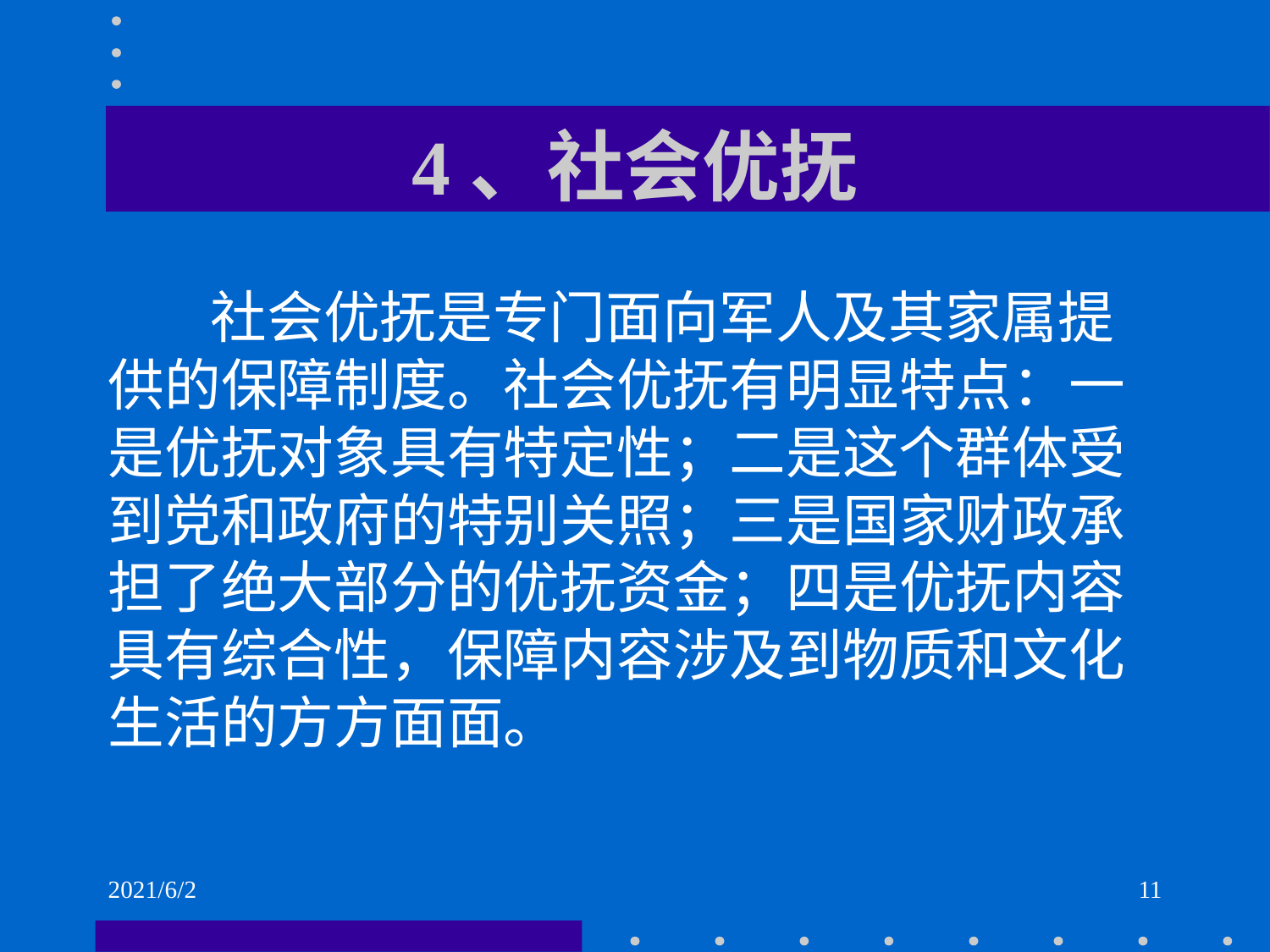

# 4、社会优抚
       社会优抚是专门面向军人及其家属提供的保障制度。社会优抚有明显特点：一是优抚对象具有特定性；二是这个群体受到党和政府的特别关照；三是国家财政承担了绝大部分的优抚资金；四是优抚内容具有综合性，保障内容涉及到物质和文化生活的方方面面。

2021/6/2
11